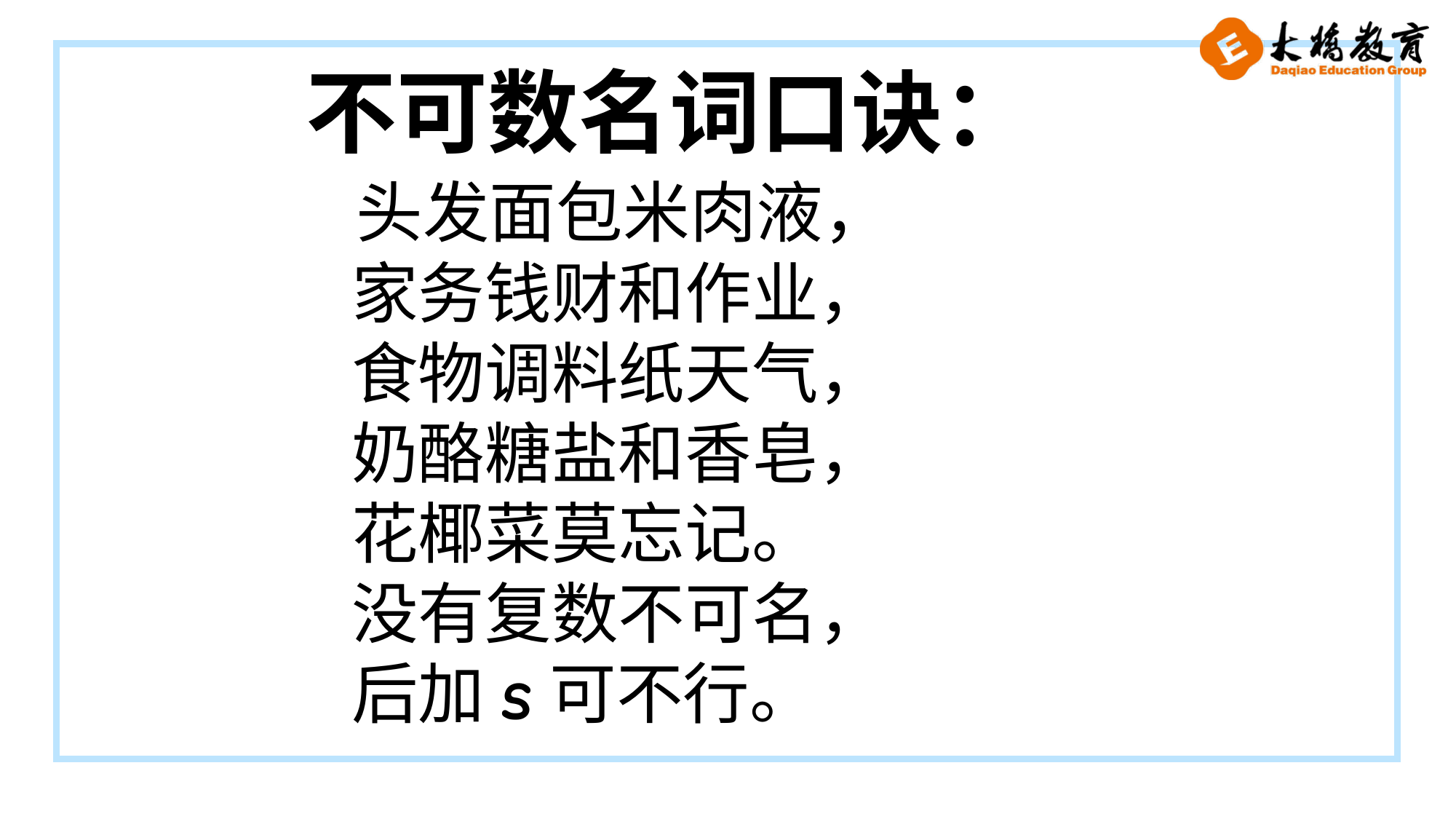

不可数名词口诀：
  头发面包米肉液，
  家务钱财和作业，
  食物调料纸天气，
  奶酪糖盐和香皂，
  花椰菜莫忘记。
  没有复数不可名，
  后加s可不行。